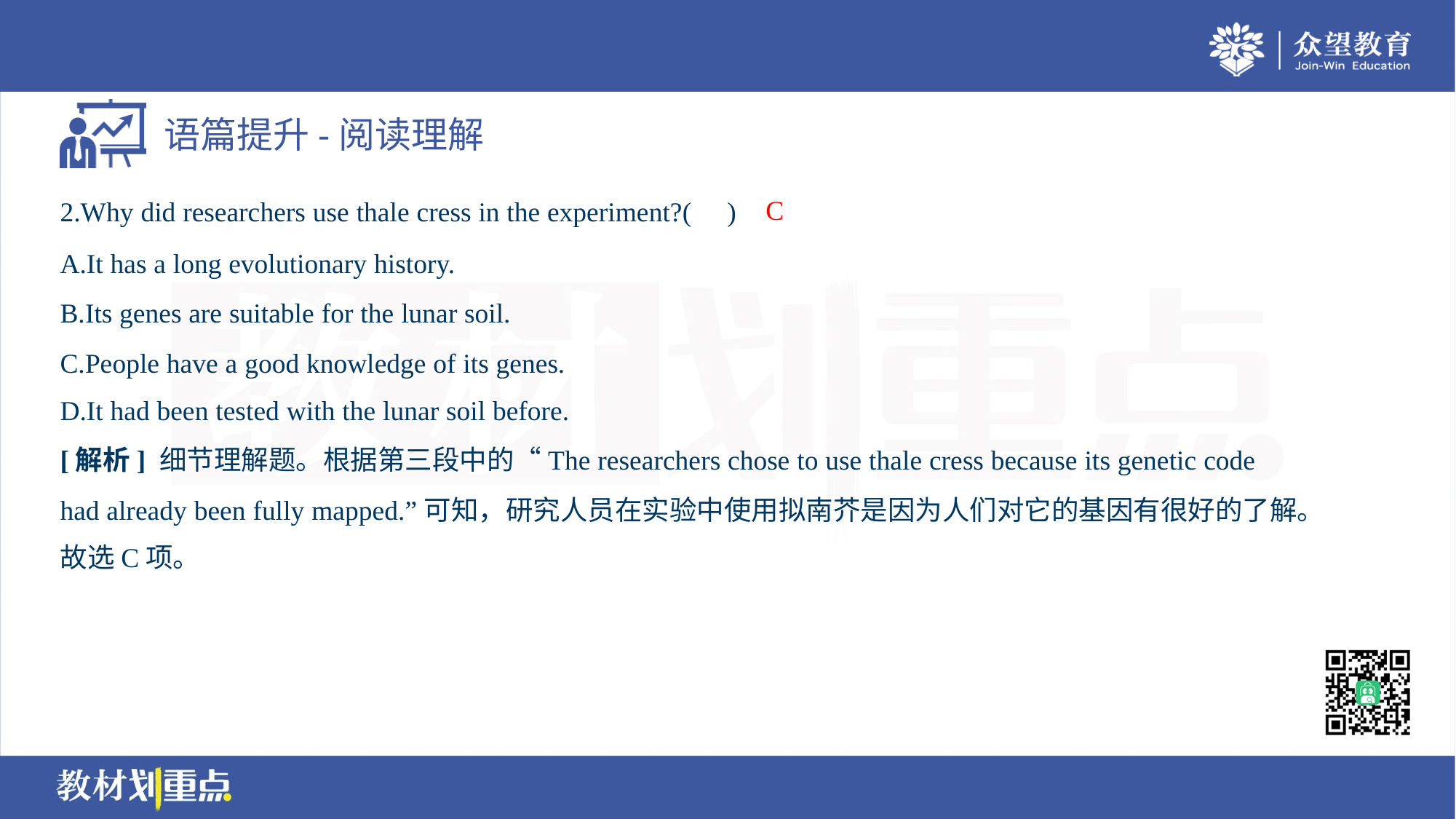

C
2.Why did researchers use thale cress in the experiment?(     )
A.It has a long evolutionary history.
B.Its genes are suitable for the lunar soil.
C.People have a good knowledge of its genes.
D.It had been tested with the lunar soil before.
[解析] 细节理解题。根据第三段中的“The researchers chose to use thale cress because its genetic code
had already been fully mapped.”可知，研究人员在实验中使用拟南芥是因为人们对它的基因有很好的了解。
故选C项。